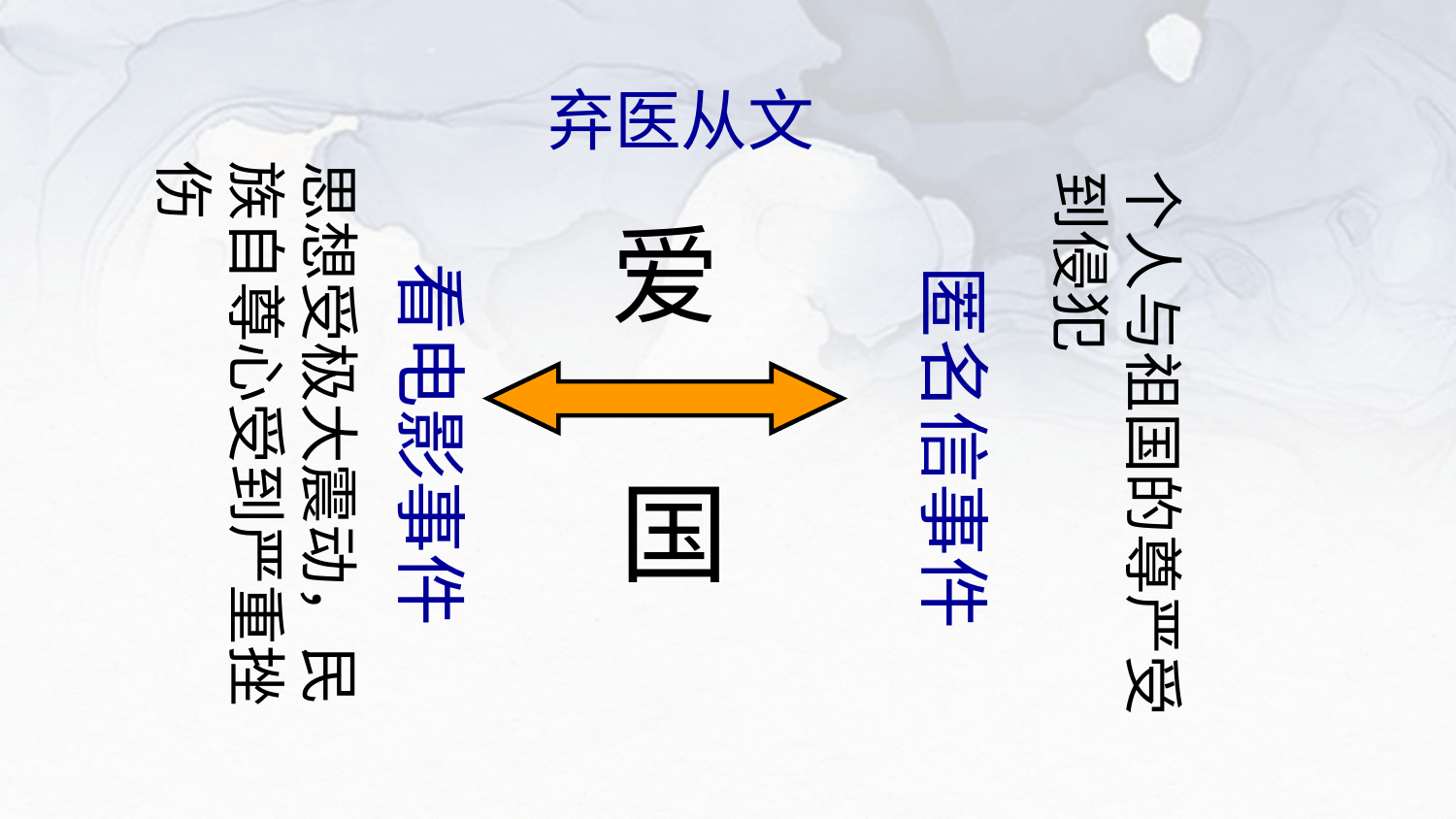

弃医从文
思想受极大震动，民族自尊心受到严重挫伤
个人与祖国的尊严受到侵犯
爱
 看电影事件
匿名信事件

国